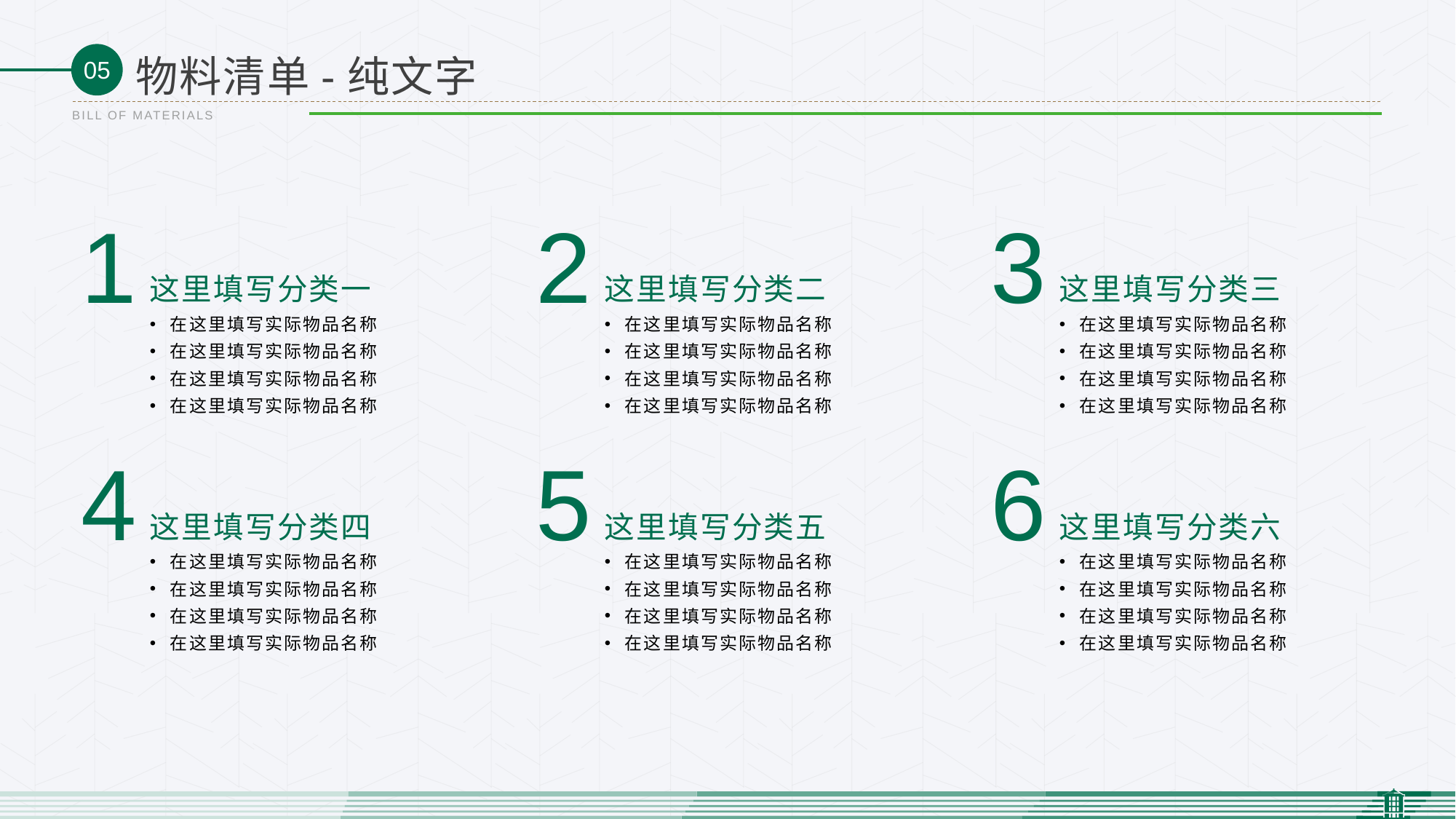

物料清单-纯文字

BILL OF MATERIALS
1
2
3
这里填写分类一
这里填写分类二
这里填写分类三
在这里填写实际物品名称
在这里填写实际物品名称
在这里填写实际物品名称
在这里填写实际物品名称
在这里填写实际物品名称
在这里填写实际物品名称
在这里填写实际物品名称
在这里填写实际物品名称
在这里填写实际物品名称
在这里填写实际物品名称
在这里填写实际物品名称
在这里填写实际物品名称

4
5
6
这里填写分类四
这里填写分类五
这里填写分类六
在这里填写实际物品名称
在这里填写实际物品名称
在这里填写实际物品名称
在这里填写实际物品名称
在这里填写实际物品名称
在这里填写实际物品名称
在这里填写实际物品名称
在这里填写实际物品名称
在这里填写实际物品名称
在这里填写实际物品名称
在这里填写实际物品名称
在这里填写实际物品名称